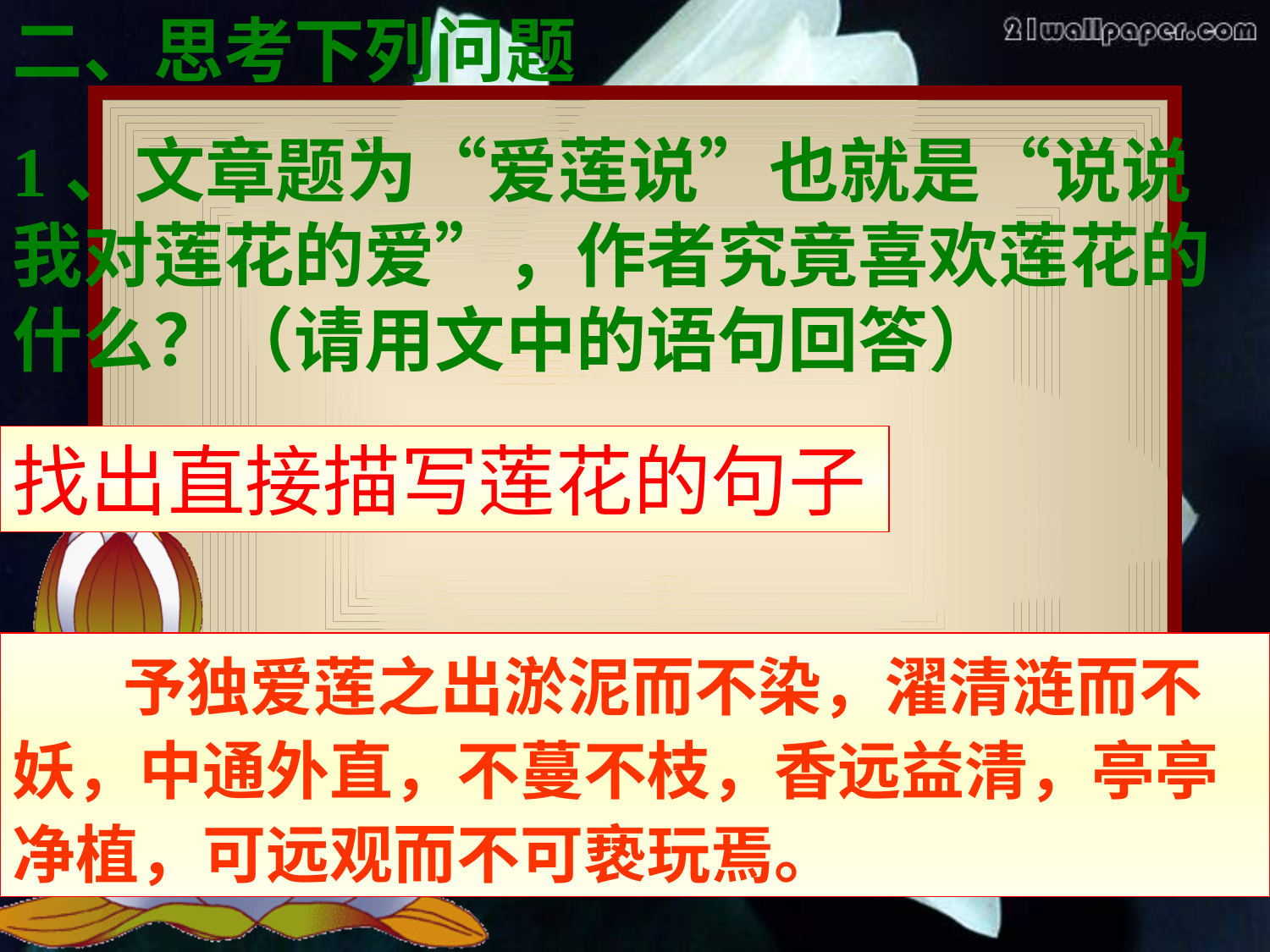

二、思考下列问题
1、文章题为“爱莲说”也就是“说说我对莲花的爱”，作者究竟喜欢莲花的什么？（请用文中的语句回答）

# 找出直接描写莲花的句子
         予独爱莲之出淤泥而不染，濯清涟而不妖，中通外直，不蔓不枝，香远益清，亭亭净植，可远观而不可亵玩焉。